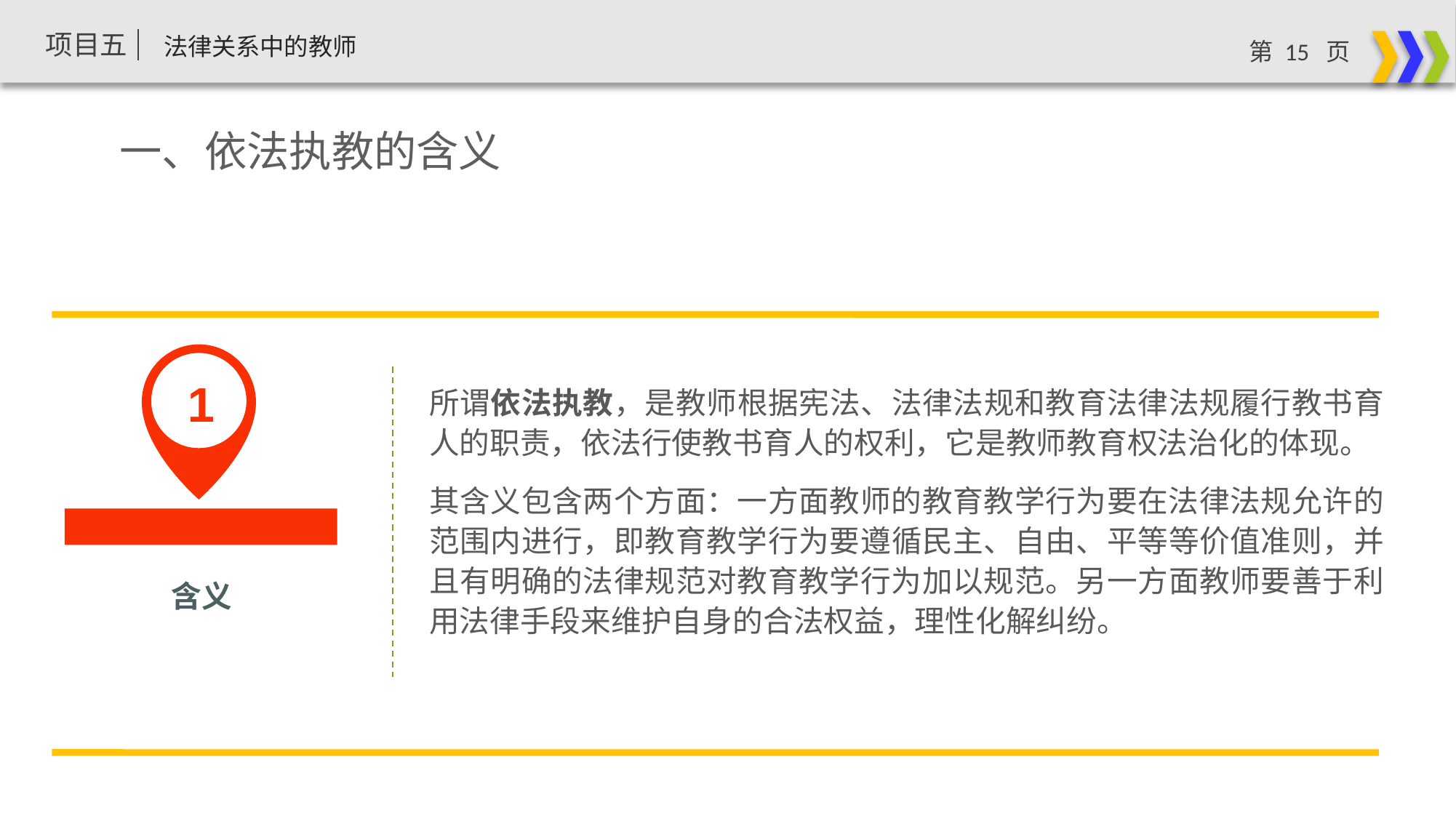

一、依法执教的含义

1
所谓依法执教，是教师根据宪法、法律法规和教育法律法规履行教书育人的职责，依法行使教书育人的权利，它是教师教育权法治化的体现。
其含义包含两个方面：一方面教师的教育教学行为要在法律法规允许的范围内进行，即教育教学行为要遵循民主、自由、平等等价值准则，并且有明确的法律规范对教育教学行为加以规范。另一方面教师要善于利用法律手段来维护自身的合法权益，理性化解纠纷。

含义